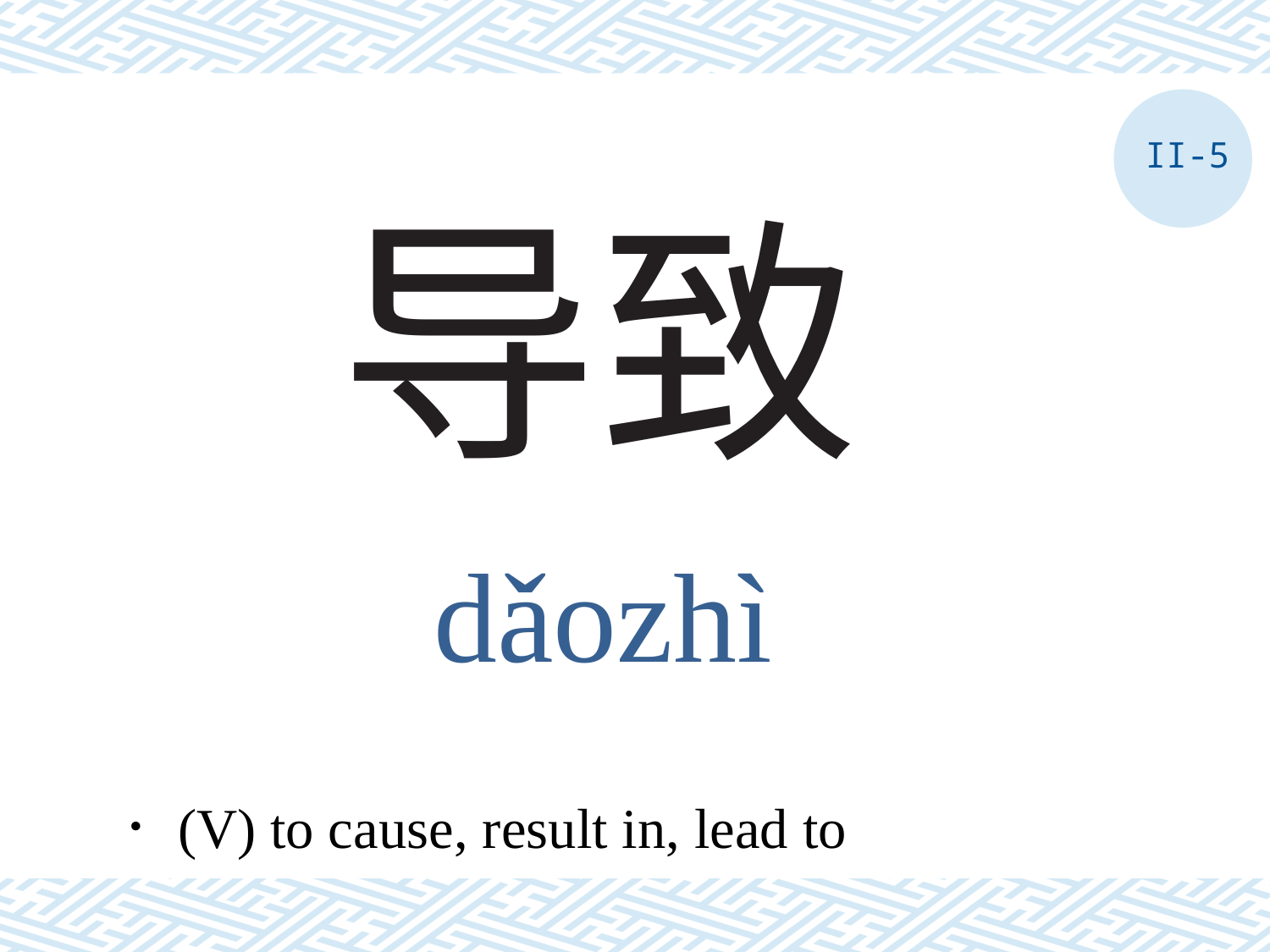

II-5

# 导致
dǎozhì
．(V) to cause, result in, lead to